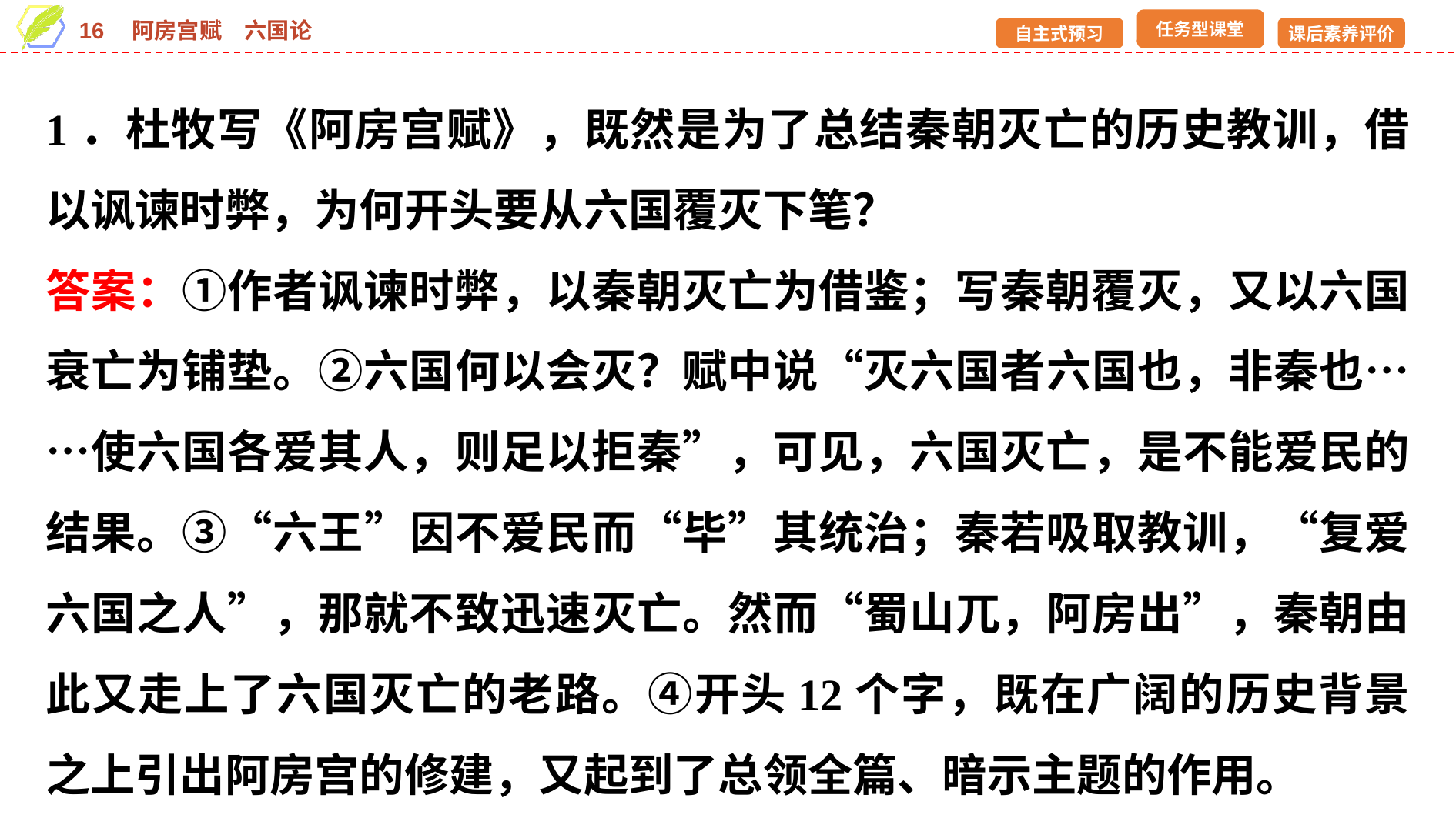

1．杜牧写《阿房宫赋》，既然是为了总结秦朝灭亡的历史教训，借以讽谏时弊，为何开头要从六国覆灭下笔？
答案：①作者讽谏时弊，以秦朝灭亡为借鉴；写秦朝覆灭，又以六国衰亡为铺垫。②六国何以会灭？赋中说“灭六国者六国也，非秦也……使六国各爱其人，则足以拒秦”，可见，六国灭亡，是不能爱民的结果。③“六王”因不爱民而“毕”其统治；秦若吸取教训，“复爱六国之人”，那就不致迅速灭亡。然而“蜀山兀，阿房出”，秦朝由此又走上了六国灭亡的老路。④开头12个字，既在广阔的历史背景之上引出阿房宫的修建，又起到了总领全篇、暗示主题的作用。